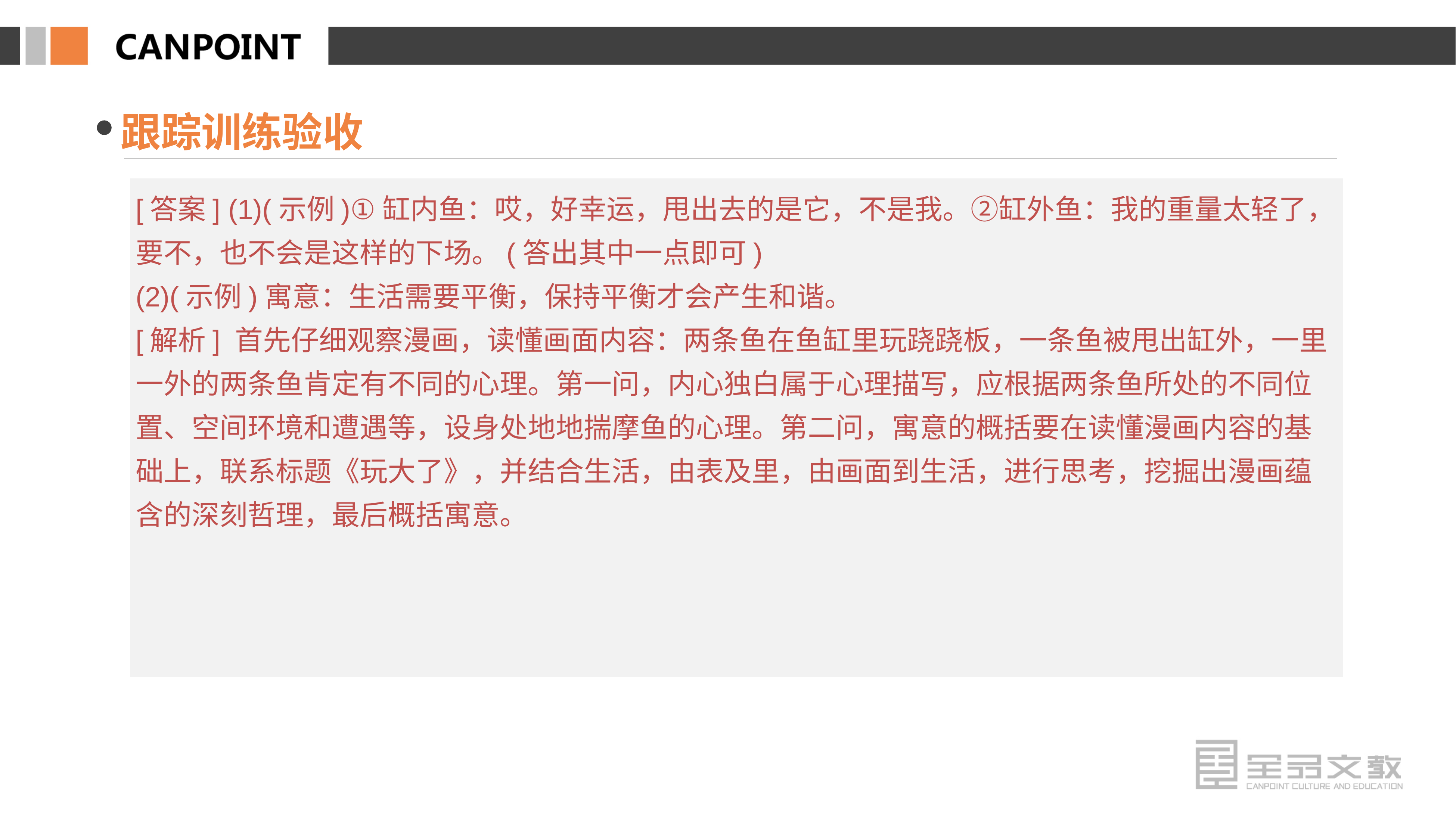

跟踪训练验收

[答案] (1)(示例)①缸内鱼：哎，好幸运，甩出去的是它，不是我。②缸外鱼：我的重量太轻了，要不，也不会是这样的下场。(答出其中一点即可)
(2)(示例)寓意：生活需要平衡，保持平衡才会产生和谐。
[解析] 首先仔细观察漫画，读懂画面内容：两条鱼在鱼缸里玩跷跷板，一条鱼被甩出缸外，一里一外的两条鱼肯定有不同的心理。第一问，内心独白属于心理描写，应根据两条鱼所处的不同位置、空间环境和遭遇等，设身处地地揣摩鱼的心理。第二问，寓意的概括要在读懂漫画内容的基础上，联系标题《玩大了》，并结合生活，由表及里，由画面到生活，进行思考，挖掘出漫画蕴含的深刻哲理，最后概括寓意。